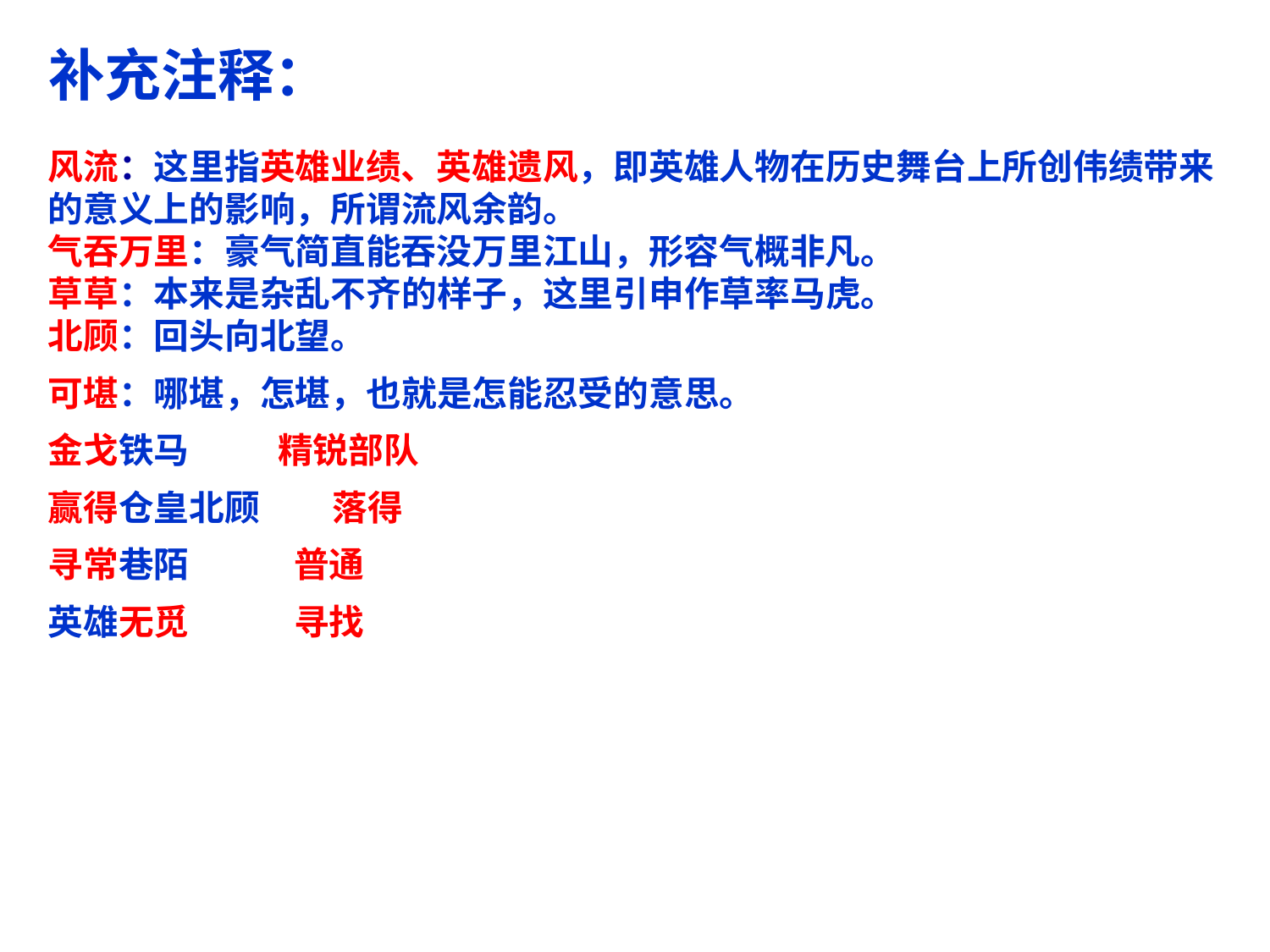

补充注释：
风流：这里指英雄业绩、英雄遗风，即英雄人物在历史舞台上所创伟绩带来的意义上的影响，所谓流风余韵。
气吞万里：豪气简直能吞没万里江山，形容气概非凡。
草草：本来是杂乱不齐的样子，这里引申作草率马虎。
北顾：回头向北望。
可堪：哪堪，怎堪，也就是怎能忍受的意思。
金戈铁马           精锐部队
赢得仓皇北顾         落得
寻常巷陌             普通
英雄无觅             寻找